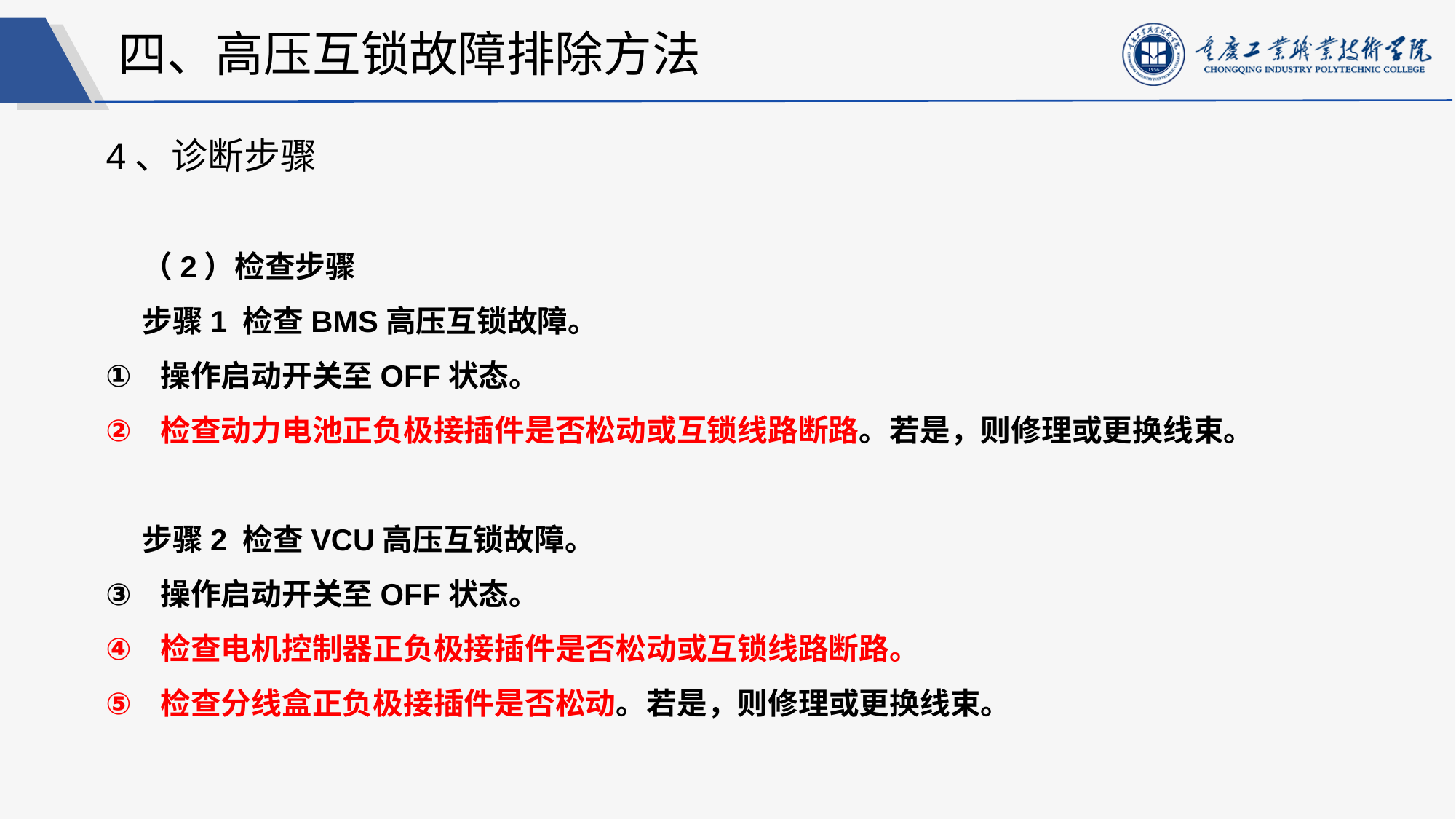

四、高压互锁故障排除方法
4、诊断步骤
（2）检查步骤
步骤1 检查BMS高压互锁故障。
操作启动开关至OFF状态。
检查动力电池正负极接插件是否松动或互锁线路断路。若是，则修理或更换线束。

步骤2 检查VCU高压互锁故障。
操作启动开关至OFF状态。
检查电机控制器正负极接插件是否松动或互锁线路断路。
检查分线盒正负极接插件是否松动。若是，则修理或更换线束。